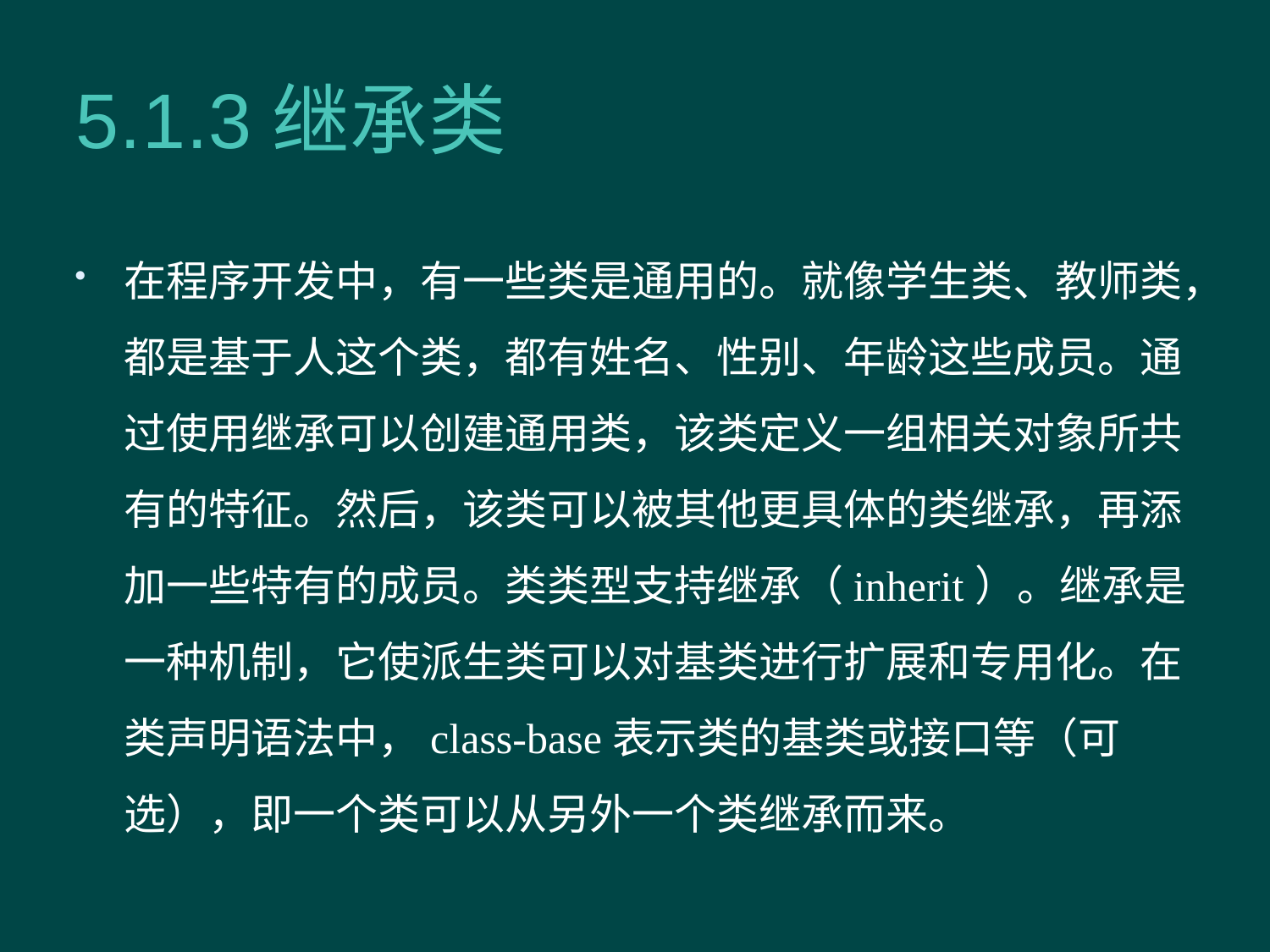

# 5.1.3继承类
在程序开发中，有一些类是通用的。就像学生类、教师类，都是基于人这个类，都有姓名、性别、年龄这些成员。通过使用继承可以创建通用类，该类定义一组相关对象所共有的特征。然后，该类可以被其他更具体的类继承，再添加一些特有的成员。类类型支持继承（inherit）。继承是一种机制，它使派生类可以对基类进行扩展和专用化。在类声明语法中，class-base表示类的基类或接口等（可选），即一个类可以从另外一个类继承而来。